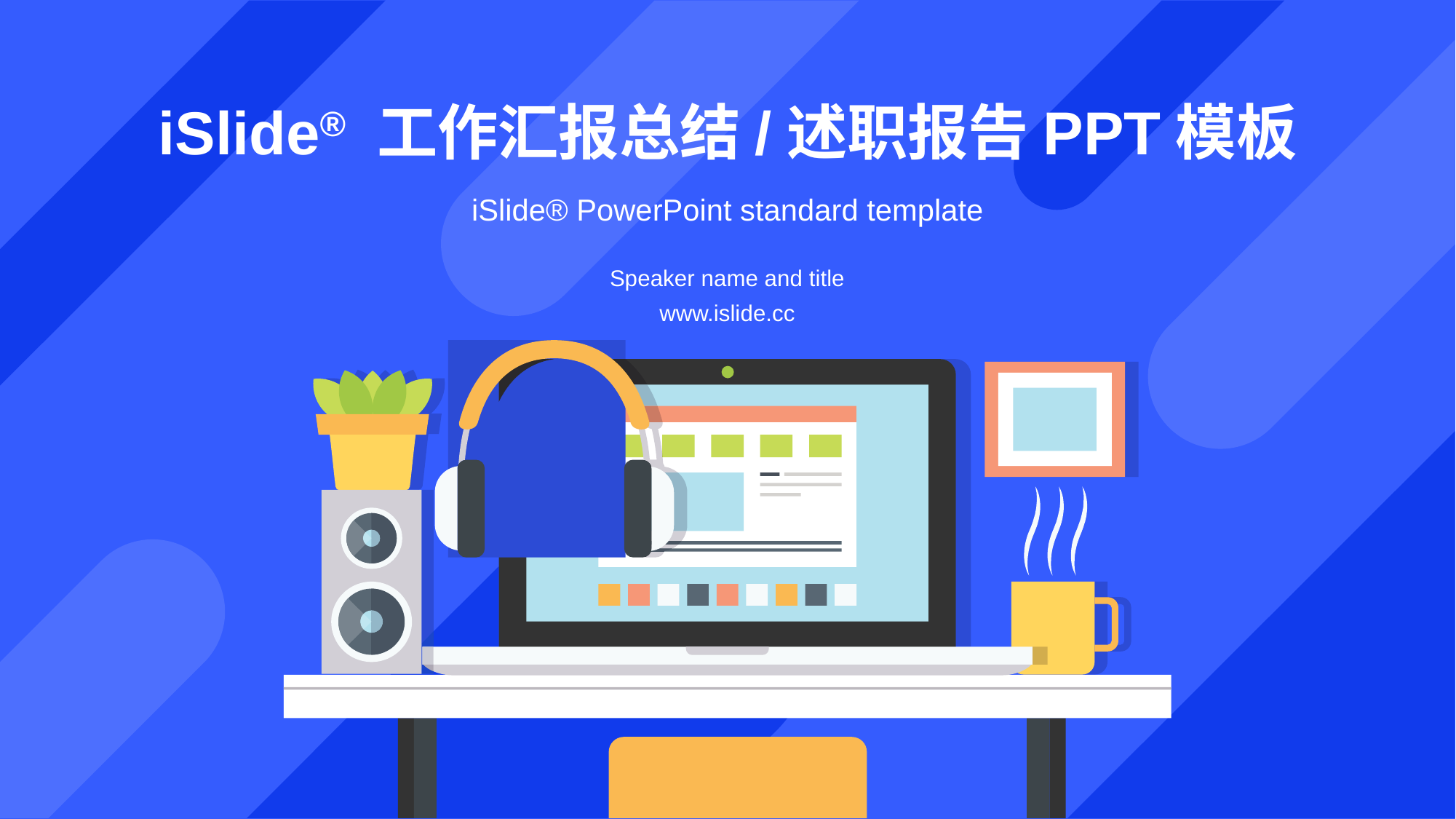

# iSlide® 工作汇报总结/述职报告PPT模板
iSlide® PowerPoint standard template
Speaker name and title
www.islide.cc